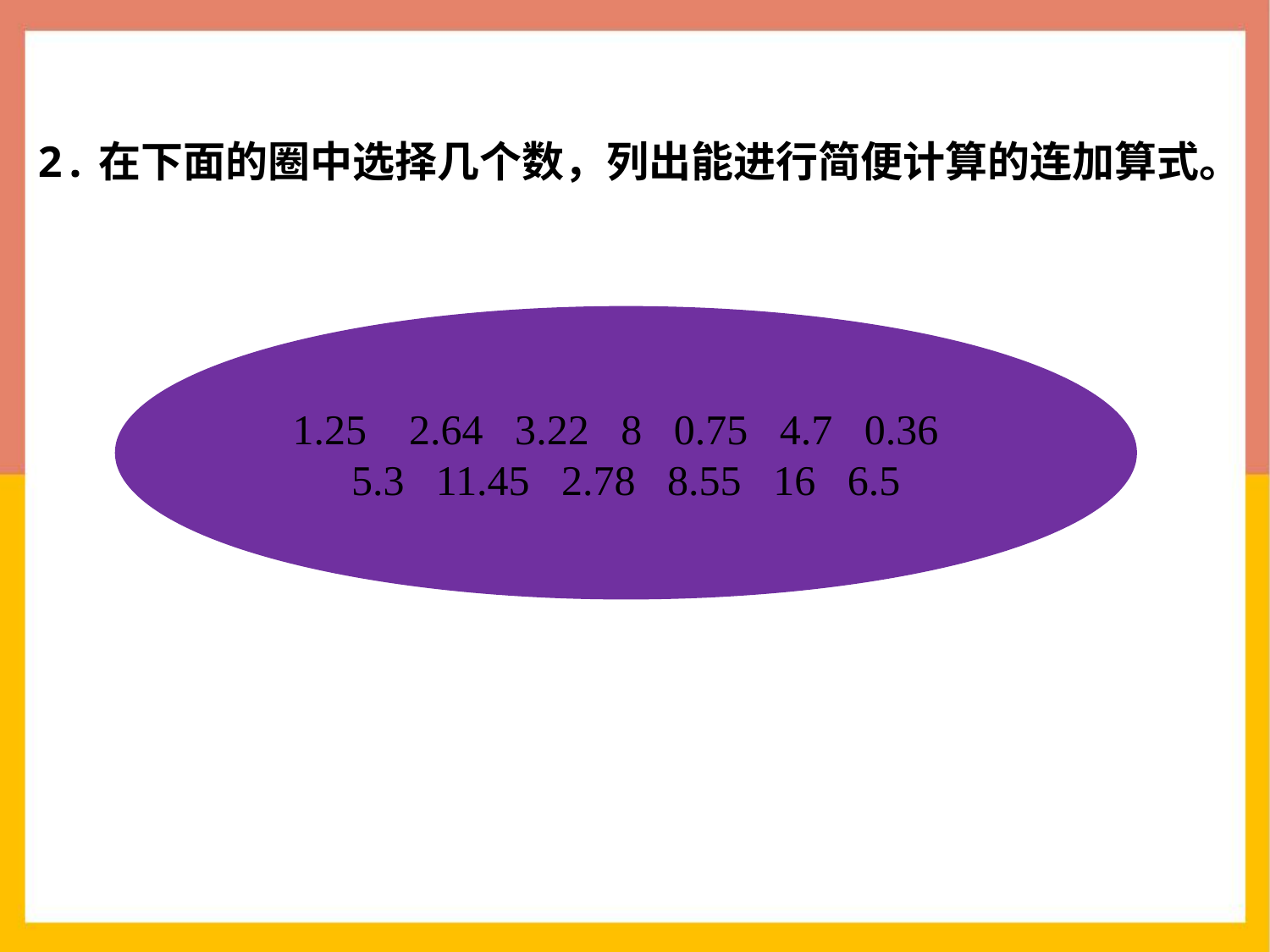

2.在下面的圈中选择几个数，列出能进行简便计算的连加算式。
1.25    2.64   3.22   8   0.75   4.7   0.36   5.3   11.45   2.78   8.55   16   6.5